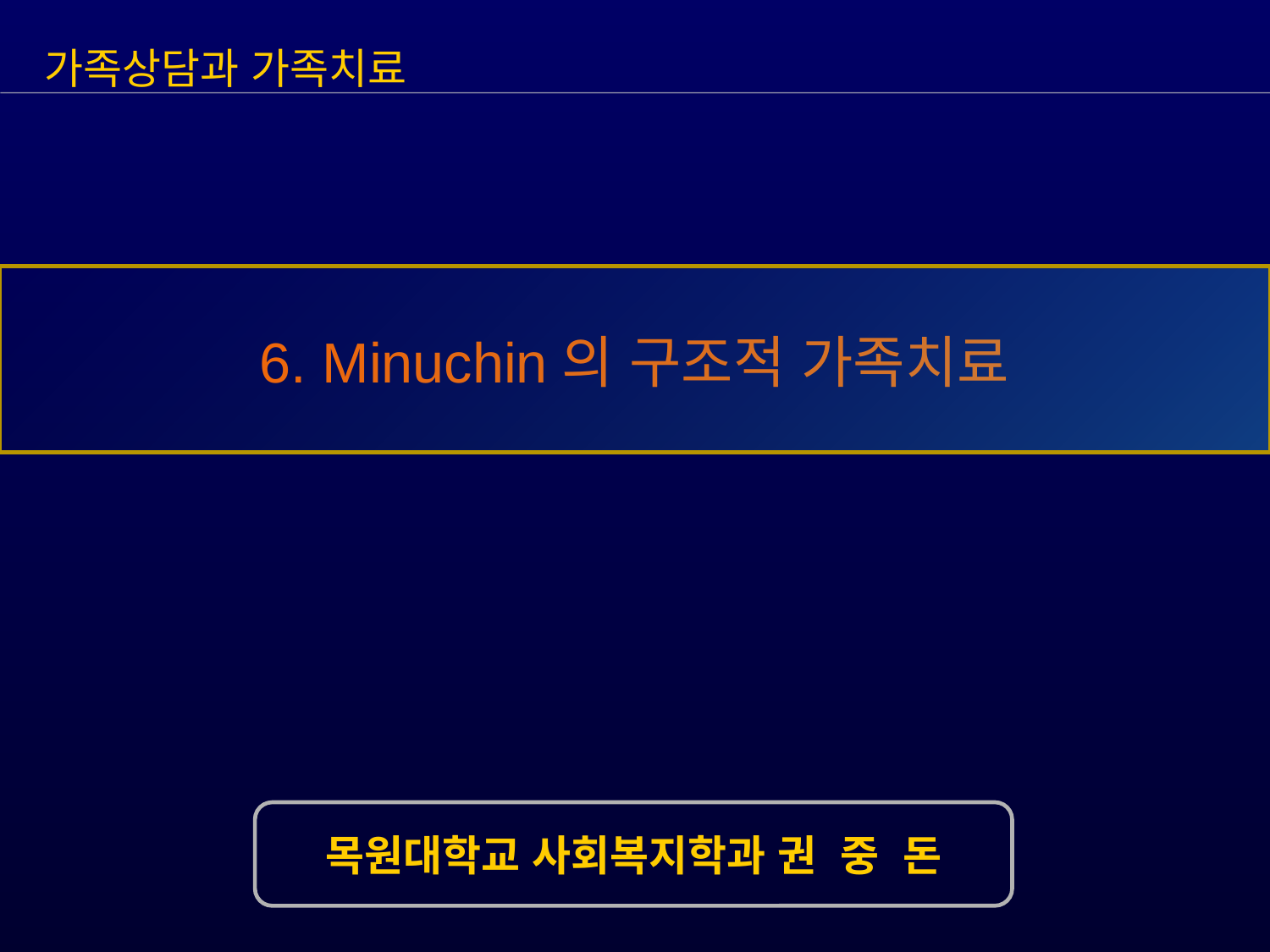

가족상담과 가족치료

6. Minuchin의 구조적 가족치료
목원대학교 사회복지학과 권  중  돈